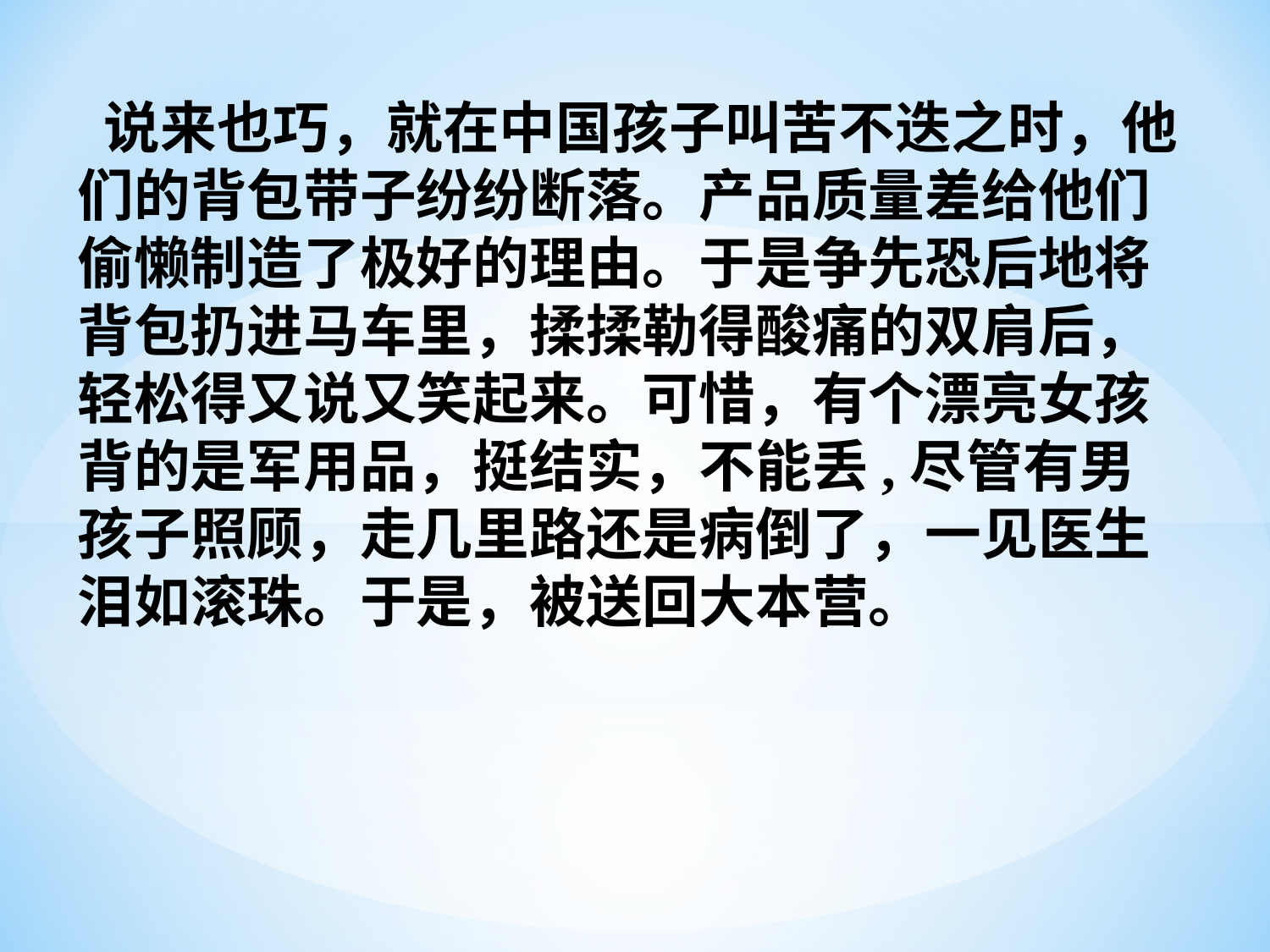

说来也巧，就在中国孩子叫苦不迭之时，他们的背包带子纷纷断落。产品质量差给他们偷懒制造了极好的理由。于是争先恐后地将背包扔进马车里，揉揉勒得酸痛的双肩后，轻松得又说又笑起来。可惜，有个漂亮女孩背的是军用品，挺结实，不能丢,尽管有男孩子照顾，走几里路还是病倒了，一见医生泪如滚珠。于是，被送回大本营。